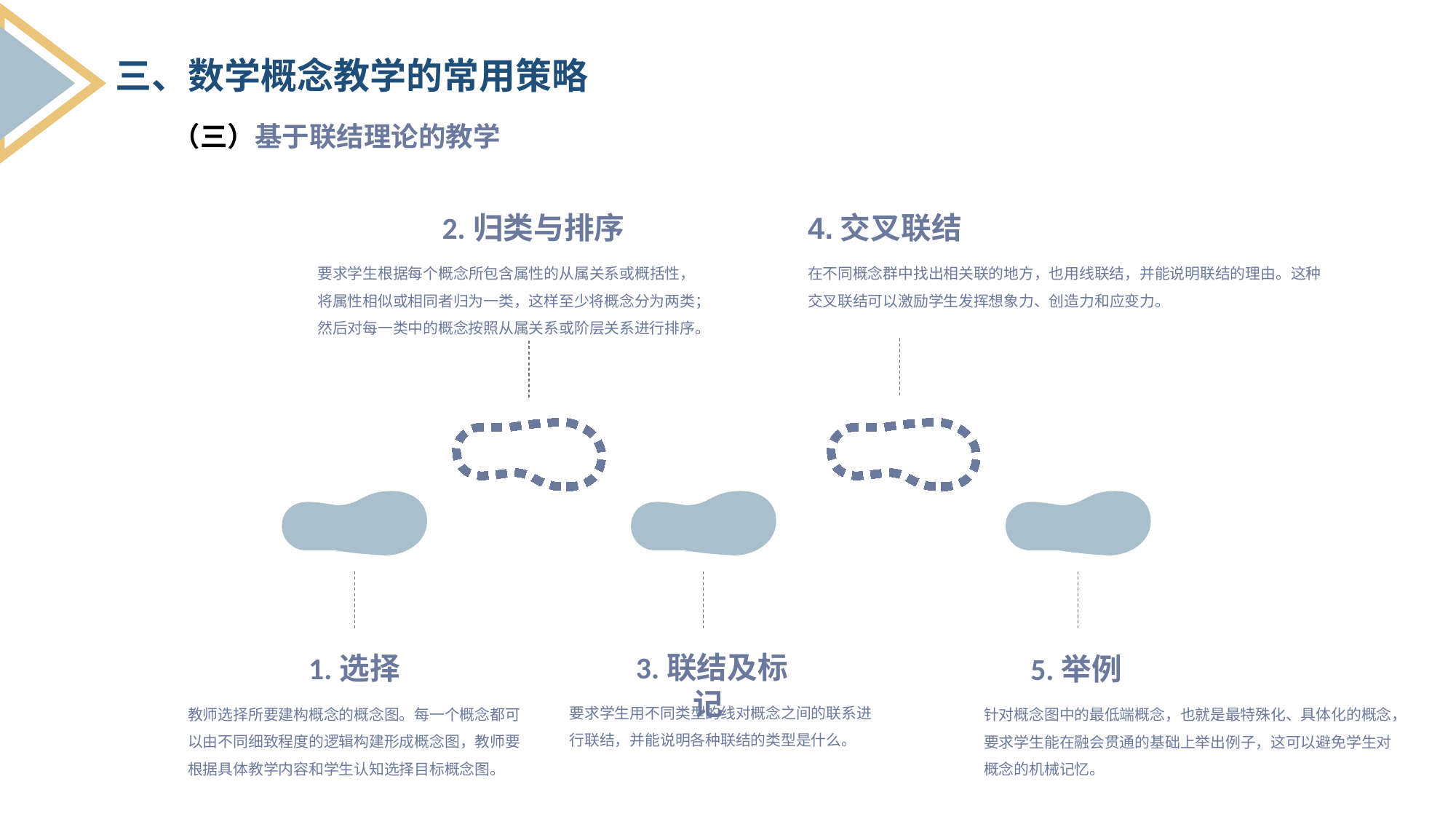

三、数学概念教学的常用策略
（三）基于联结理论的教学
2.归类与排序
4.交叉联结
要求学生根据每个概念所包含属性的从属关系或概括性，将属性相似或相同者归为一类，这样至少将概念分为两类；然后对每一类中的概念按照从属关系或阶层关系进行排序。

在不同概念群中找出相关联的地方，也用线联结，并能说明联结的理由。这种交叉联结可以激励学生发挥想象力、创造力和应变力。

 3.联结及标记
1.选择
5.举例
要求学生用不同类型的线对概念之间的联系进行联结，并能说明各种联结的类型是什么。
教师选择所要建构概念的概念图。每一个概念都可以由不同细致程度的逻辑构建形成概念图，教师要根据具体教学内容和学生认知选择目标概念图。
针对概念图中的最低端概念，也就是最特殊化、具体化的概念，要求学生能在融会贯通的基础上举出例子，这可以避免学生对概念的机械记忆。